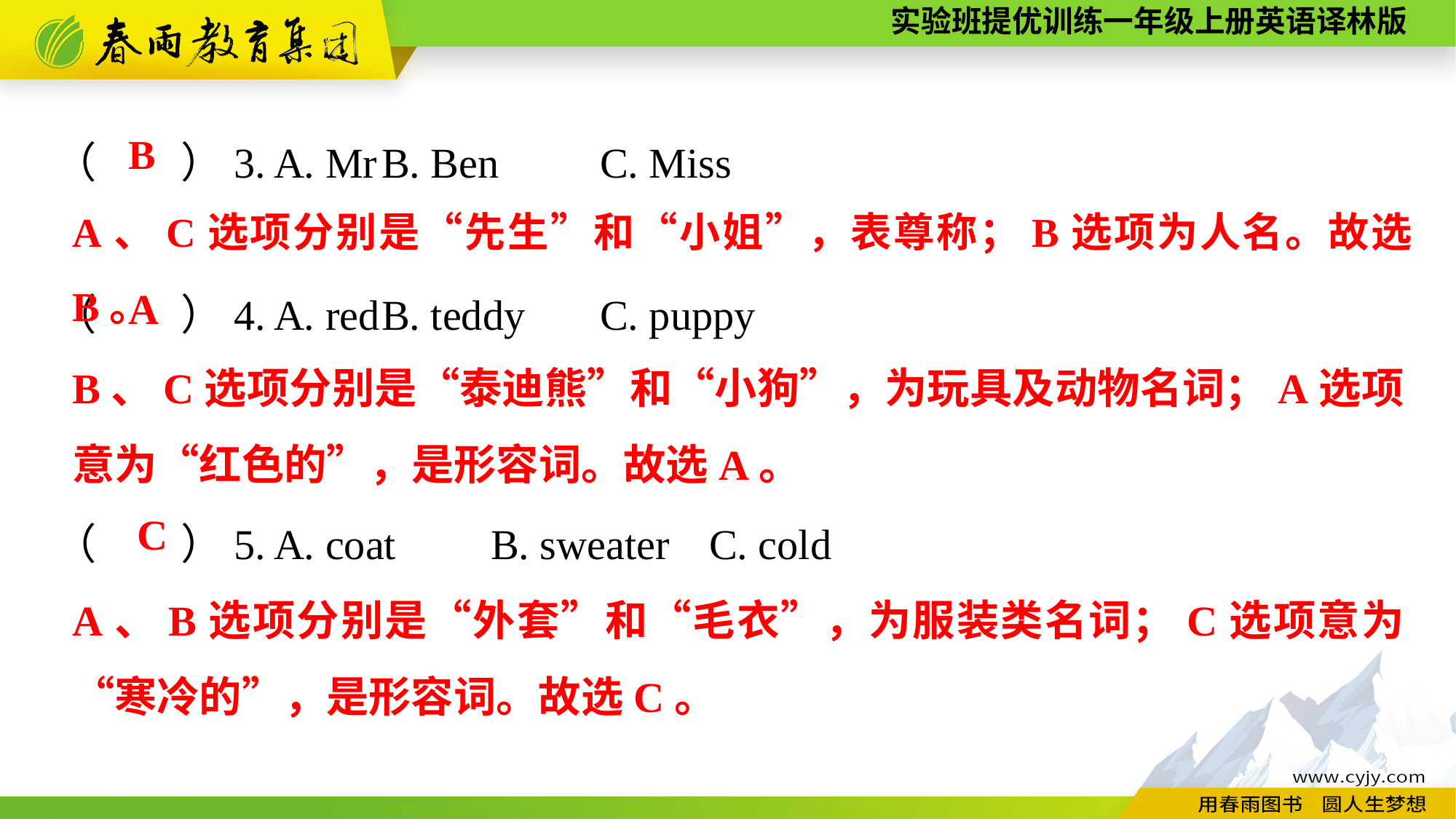

（　　）3. A. Mr	B. Ben	C. Miss

（　　）4. A. red	B. teddy	C. puppy

（　　）5. A. coat	B. sweater	C. cold
B
A、C选项分别是“先生”和“小姐”，表尊称；B选项为人名。故选B。
A
B、C选项分别是“泰迪熊”和“小狗”，为玩具及动物名词；A选项意为“红色的”，是形容词。故选A。
C
A、B选项分别是“外套”和“毛衣”，为服装类名词；C选项意为“寒冷的”，是形容词。故选C。